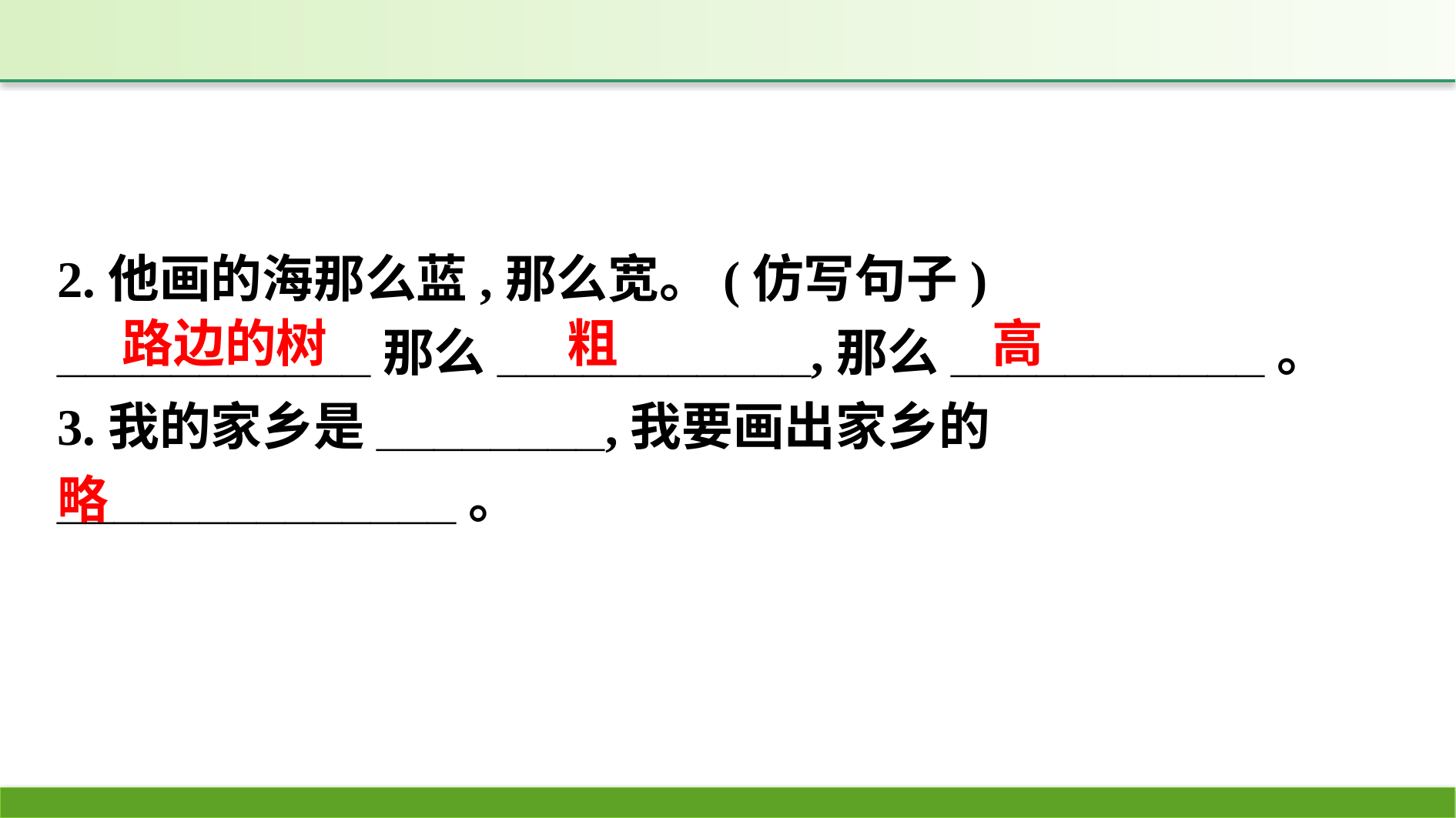

2.他画的海那么蓝,那么宽。(仿写句子)
___________那么___________,那么___________。
3.我的家乡是________,我要画出家乡的______________。
粗
高
路边的树
略